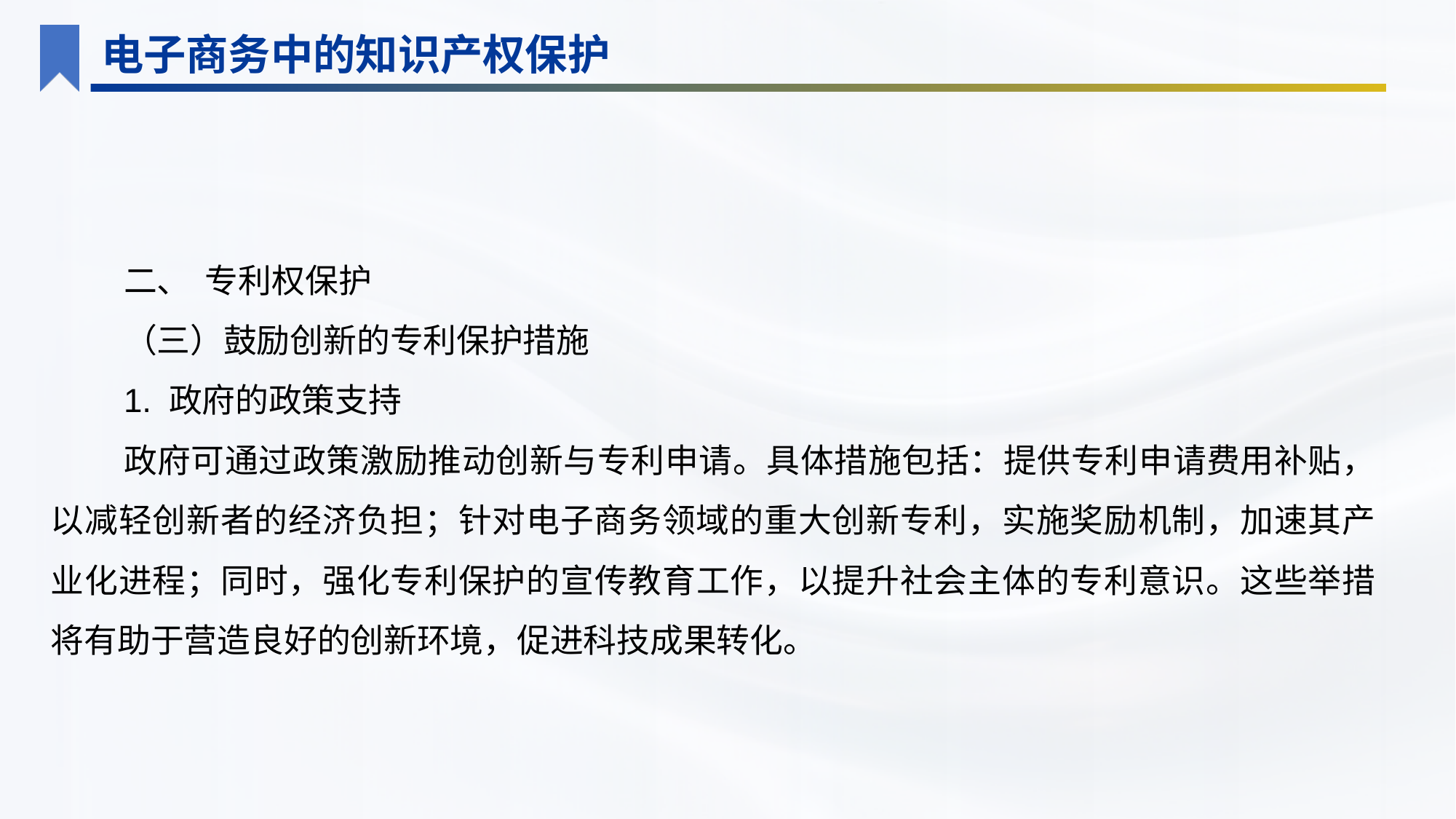

电子商务中的知识产权保护
二、  专利权保护
（三）鼓励创新的专利保护措施
1. 政府的政策支持
政府可通过政策激励推动创新与专利申请。具体措施包括：提供专利申请费用补贴，以减轻创新者的经济负担；针对电子商务领域的重大创新专利，实施奖励机制，加速其产业化进程；同时，强化专利保护的宣传教育工作，以提升社会主体的专利意识。这些举措将有助于营造良好的创新环境，促进科技成果转化。